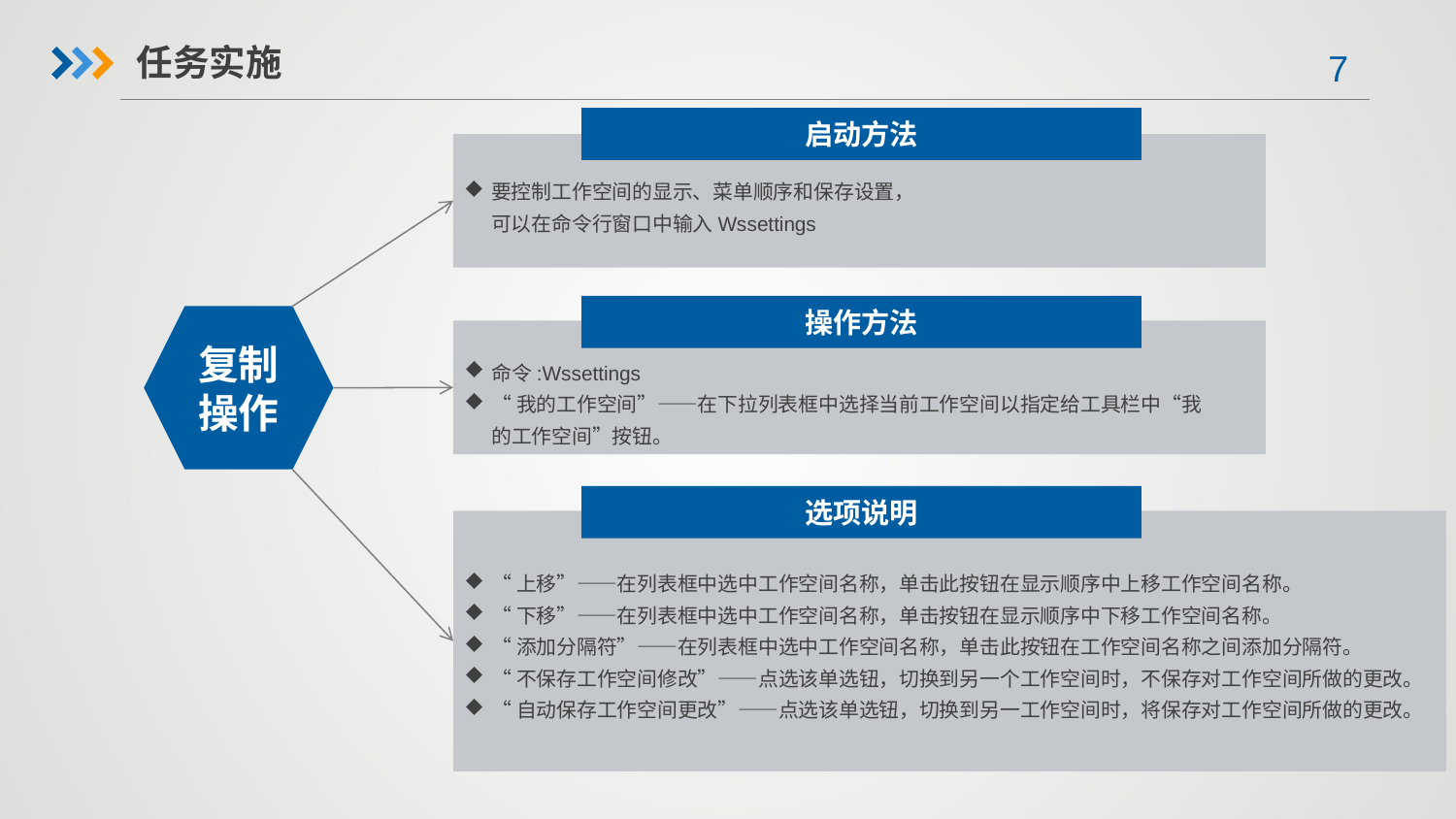

任务实施
启动方法

要控制工作空间的显示、菜单顺序和保存设置，可以在命令行窗口中输入Wssettings
操作方法
复制操作

命令:Wssettings
“我的工作空间”——在下拉列表框中选择当前工作空间以指定给工具栏中“我的工作空间”按钮。
选项说明

“上移”——在列表框中选中工作空间名称，单击此按钮在显示顺序中上移工作空间名称。
“下移”——在列表框中选中工作空间名称，单击按钮在显示顺序中下移工作空间名称。
“添加分隔符”——在列表框中选中工作空间名称，单击此按钮在工作空间名称之间添加分隔符。
“不保存工作空间修改”——点选该单选钮，切换到另一个工作空间时，不保存对工作空间所做的更改。
“自动保存工作空间更改”——点选该单选钮，切换到另一工作空间时，将保存对工作空间所做的更改。